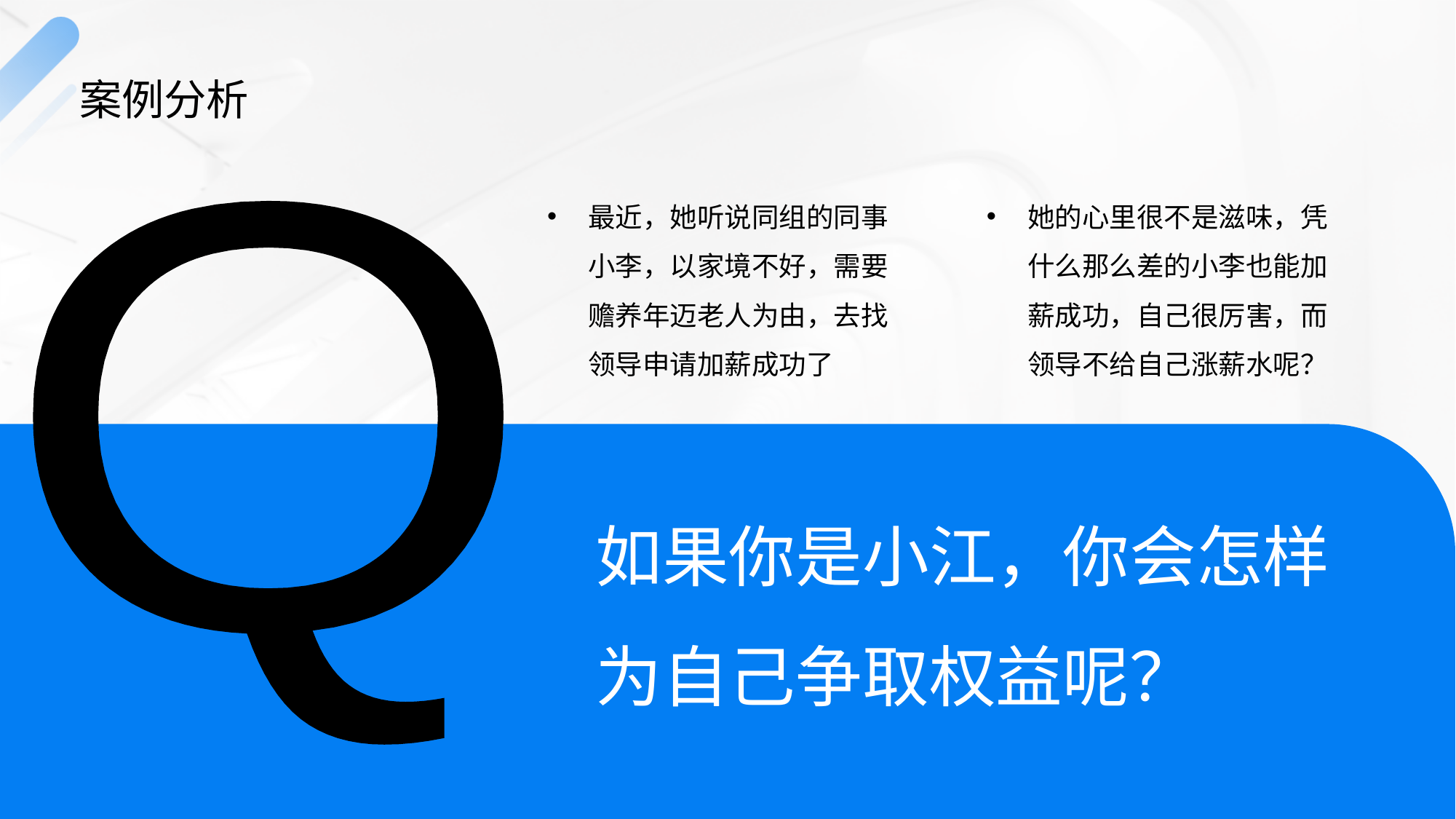

# 案例分析
最近，她听说同组的同事小李，以家境不好，需要赡养年迈老人为由，去找领导申请加薪成功了
她的心里很不是滋味，凭什么那么差的小李也能加薪成功，自己很厉害，而领导不给自己涨薪水呢？
Q

如果你是小江，你会怎样
为自己争取权益呢？